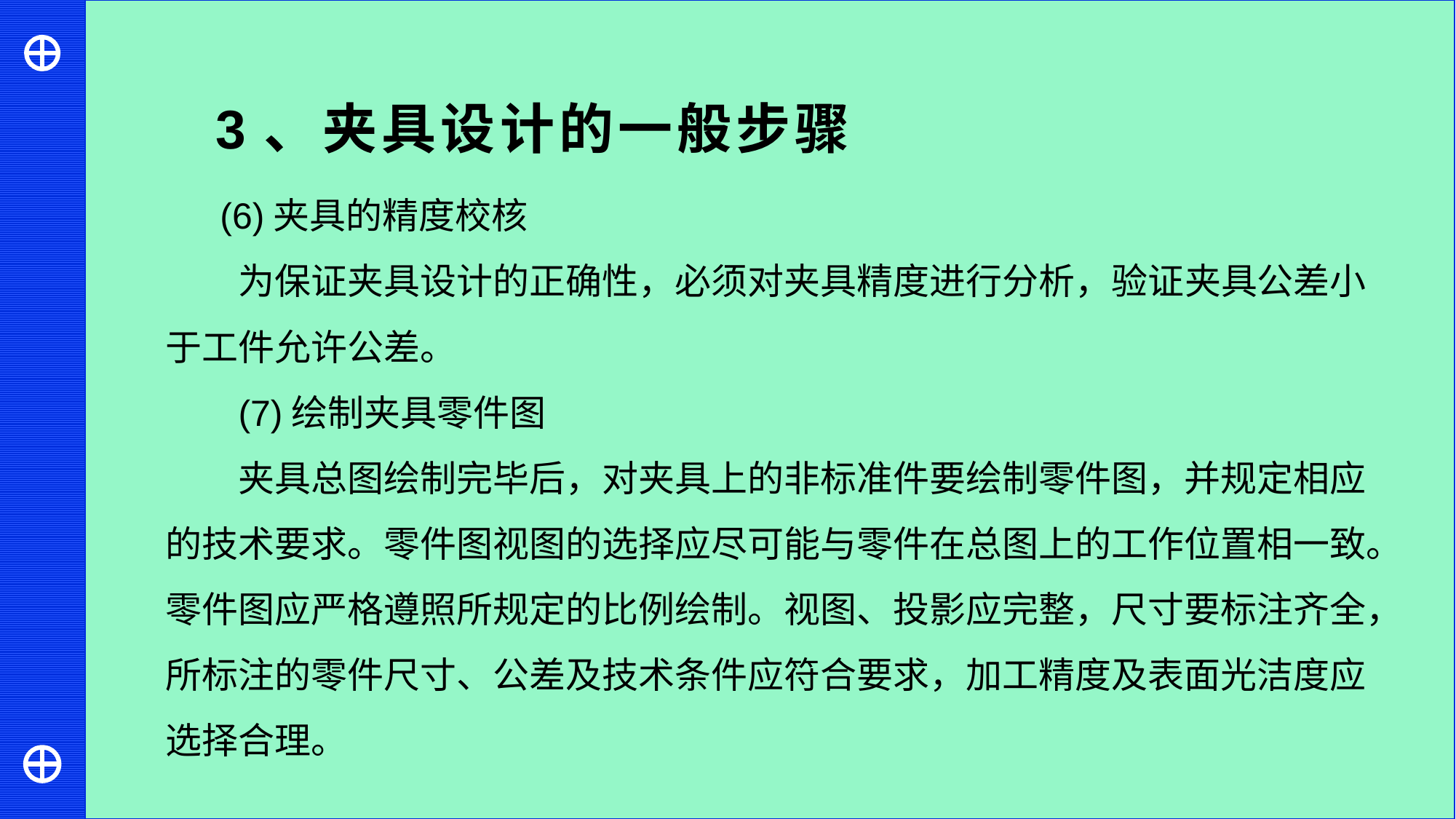

3、夹具设计的一般步骤
(6)夹具的精度校核
为保证夹具设计的正确性，必须对夹具精度进行分析，验证夹具公差小于工件允许公差。
(7)绘制夹具零件图
夹具总图绘制完毕后，对夹具上的非标准件要绘制零件图，并规定相应的技术要求。零件图视图的选择应尽可能与零件在总图上的工作位置相一致。零件图应严格遵照所规定的比例绘制。视图、投影应完整，尺寸要标注齐全，所标注的零件尺寸、公差及技术条件应符合要求，加工精度及表面光洁度应选择合理。